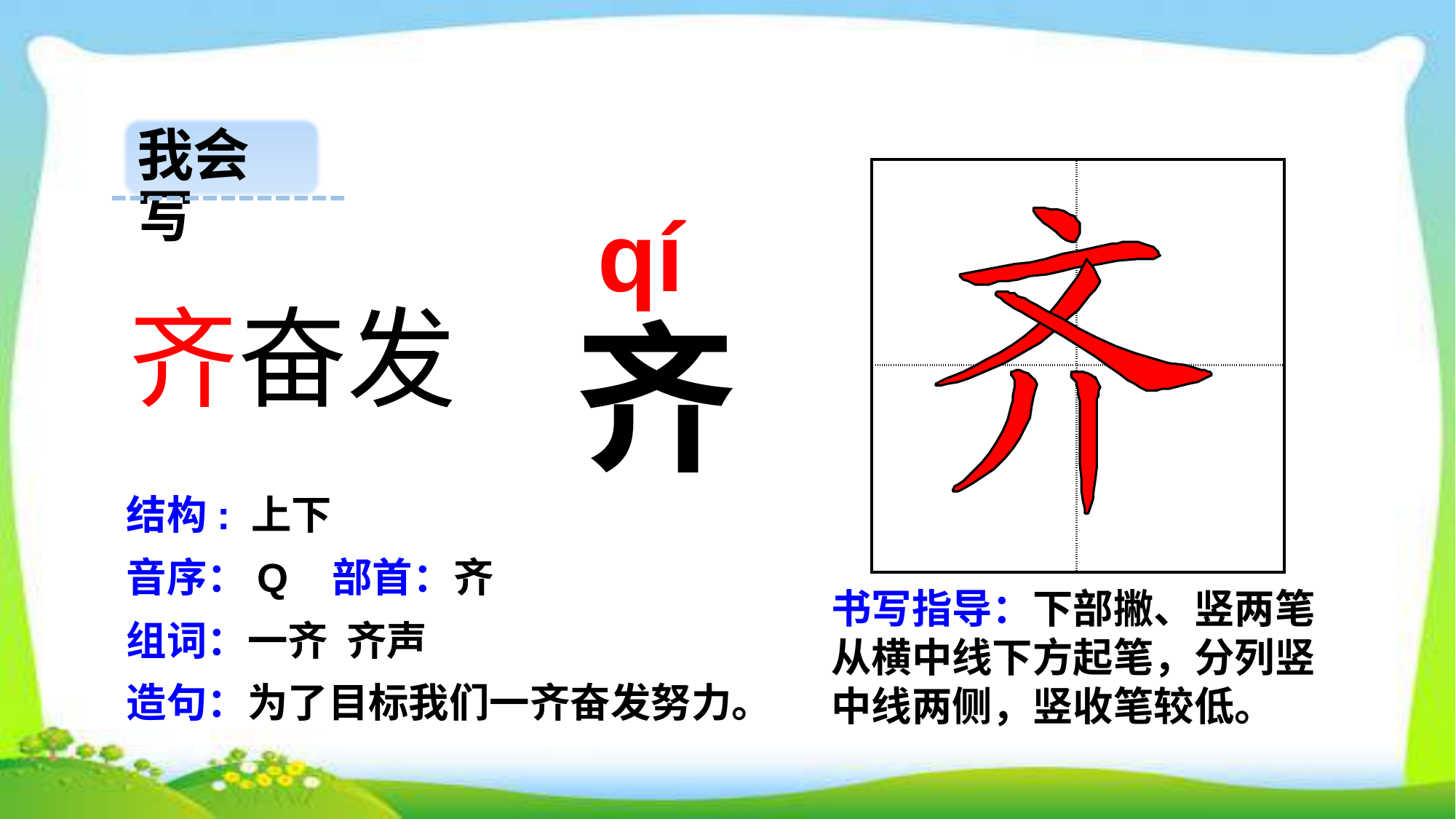

我会写

|  |  |
| --- | --- |
|  |  |
  qí

齐奋发
齐

结构: 上下
音序：Q   部首：齐
书写指导：下部撇、竖两笔从横中线下方起笔，分列竖中线两侧，竖收笔较低。
组词：一齐  齐声
造句：为了目标我们一齐奋发努力。